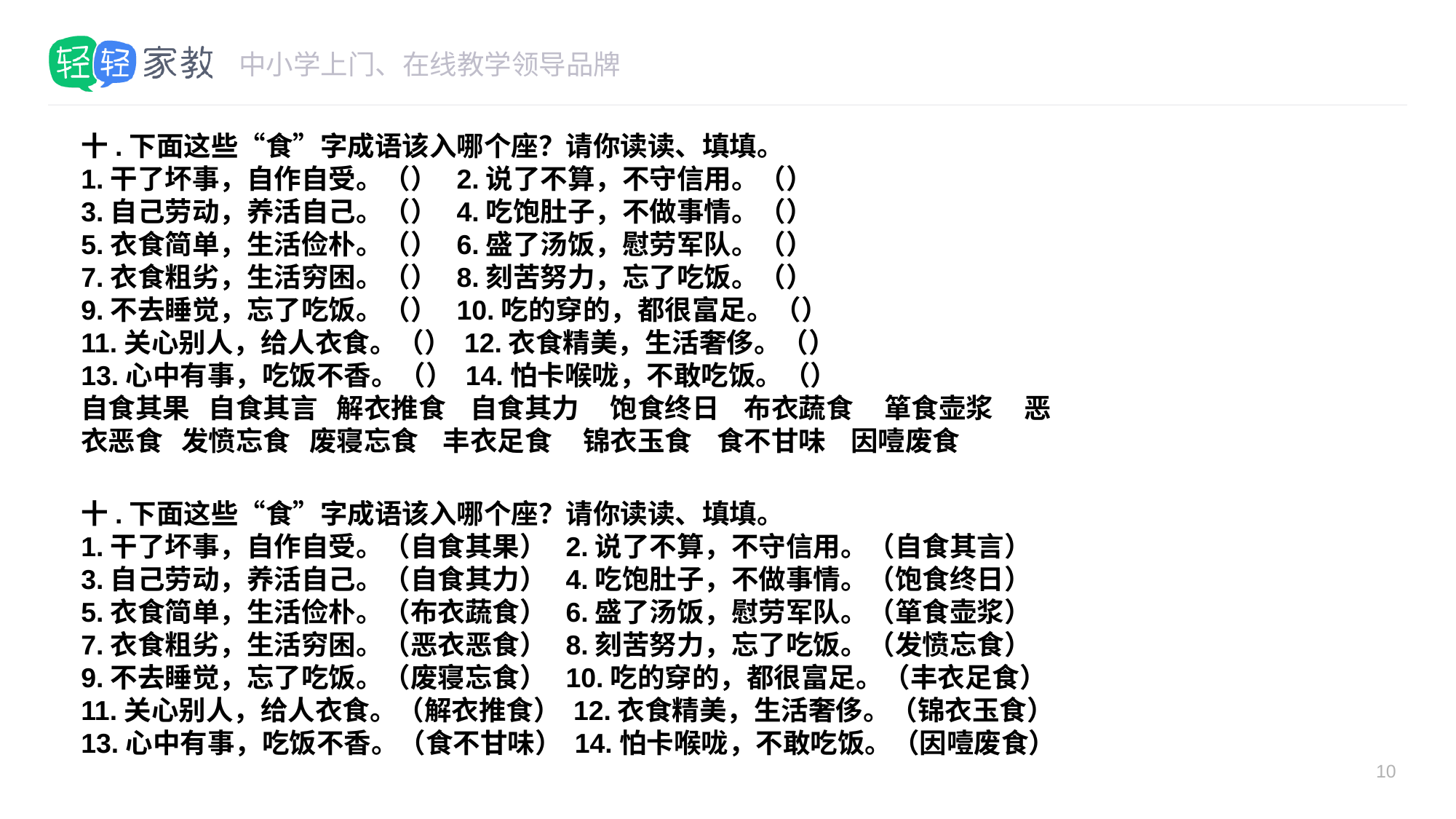

#
十.下面这些“食”字成语该入哪个座？请你读读、填填。
1.干了坏事，自作自受。（）  2.说了不算，不守信用。（）
3.自己劳动，养活自己。（）  4.吃饱肚子，不做事情。（）
5.衣食简单，生活俭朴。（）  6.盛了汤饭，慰劳军队。（）
7.衣食粗劣，生活穷困。（）  8.刻苦努力，忘了吃饭。（）
9.不去睡觉，忘了吃饭。（）  10.吃的穿的，都很富足。（）
11.关心别人，给人衣食。（） 12.衣食精美，生活奢侈。（）
13.心中有事，吃饭不香。（） 14.怕卡喉咙，不敢吃饭。（）
自食其果   自食其言   解衣推食    自食其力     饱食终日    布衣蔬食     箪食壶浆     恶衣恶食   发愤忘食   废寝忘食    丰衣足食     锦衣玉食    食不甘味    因噎废食
十.下面这些“食”字成语该入哪个座？请你读读、填填。
1.干了坏事，自作自受。（自食其果）  2.说了不算，不守信用。（自食其言）
3.自己劳动，养活自己。（自食其力）  4.吃饱肚子，不做事情。（饱食终日）
5.衣食简单，生活俭朴。（布衣蔬食）  6.盛了汤饭，慰劳军队。（箪食壶浆）
7.衣食粗劣，生活穷困。（恶衣恶食）  8.刻苦努力，忘了吃饭。（发愤忘食）
9.不去睡觉，忘了吃饭。（废寝忘食）  10.吃的穿的，都很富足。（丰衣足食）
11.关心别人，给人衣食。（解衣推食） 12.衣食精美，生活奢侈。（锦衣玉食）
13.心中有事，吃饭不香。（食不甘味） 14.怕卡喉咙，不敢吃饭。（因噎废食）

10